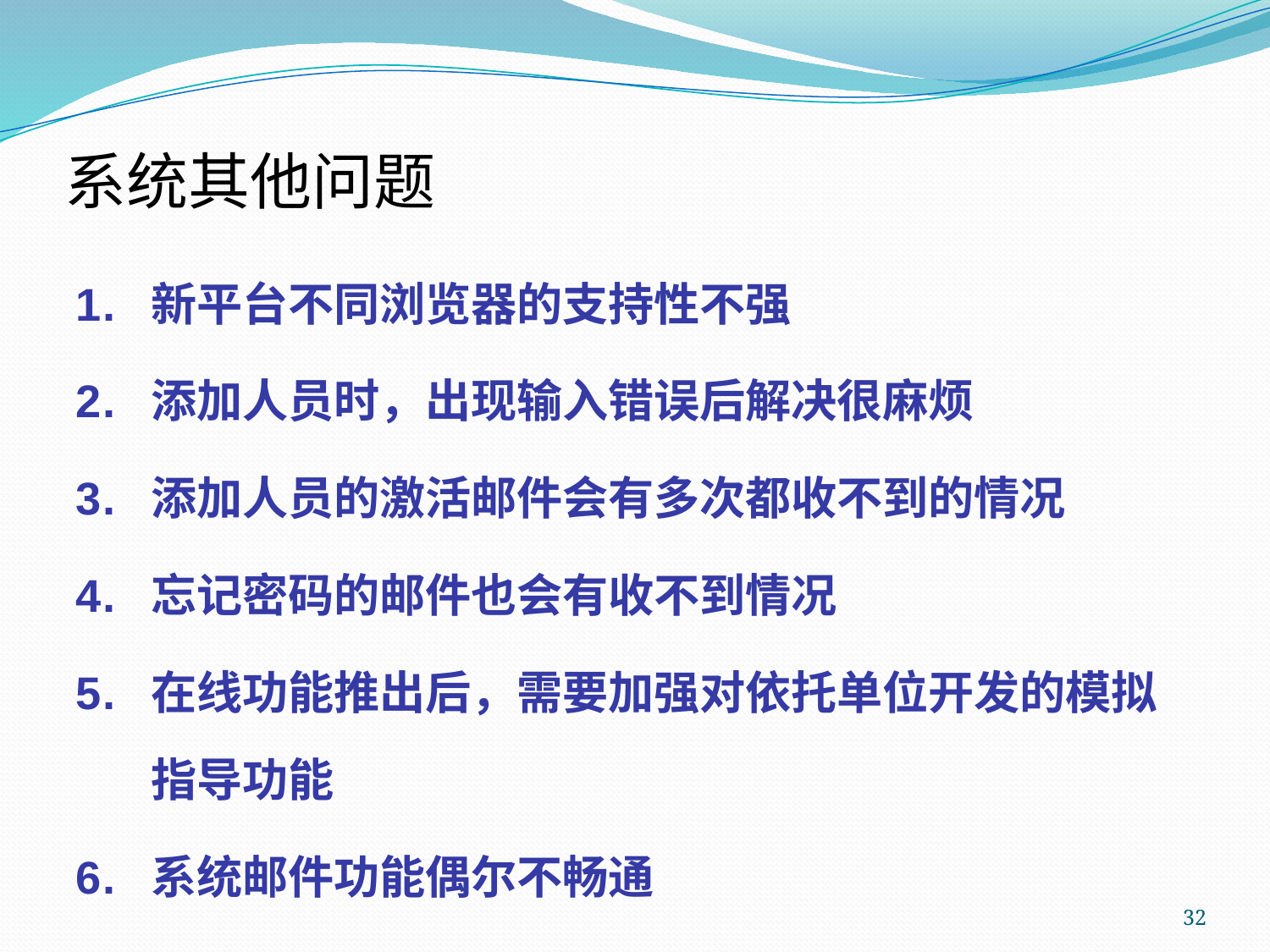

# 系统其他问题
新平台不同浏览器的支持性不强
添加人员时，出现输入错误后解决很麻烦
添加人员的激活邮件会有多次都收不到的情况
忘记密码的邮件也会有收不到情况
在线功能推出后，需要加强对依托单位开发的模拟指导功能
系统邮件功能偶尔不畅通

32